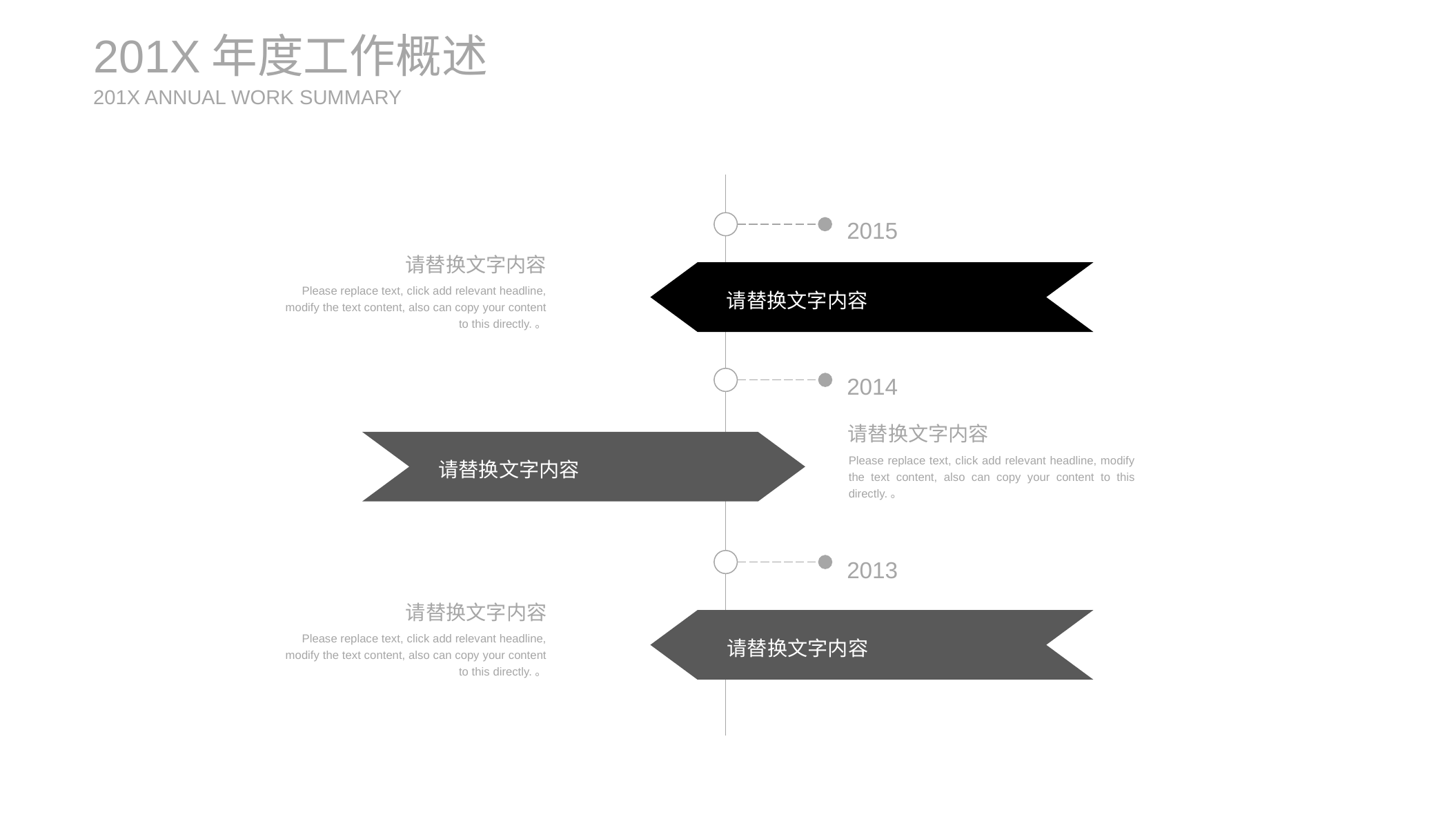

201X年度工作概述
201X ANNUAL WORK SUMMARY
2015

请替换文字内容
Please replace text, click add relevant headline, modify the text content, also can copy your content to this directly.。

请替换文字内容
2014

请替换文字内容
Please replace text, click add relevant headline, modify the text content, also can copy your content to this directly.。

请替换文字内容
2013

请替换文字内容
Please replace text, click add relevant headline, modify the text content, also can copy your content to this directly.。

请替换文字内容